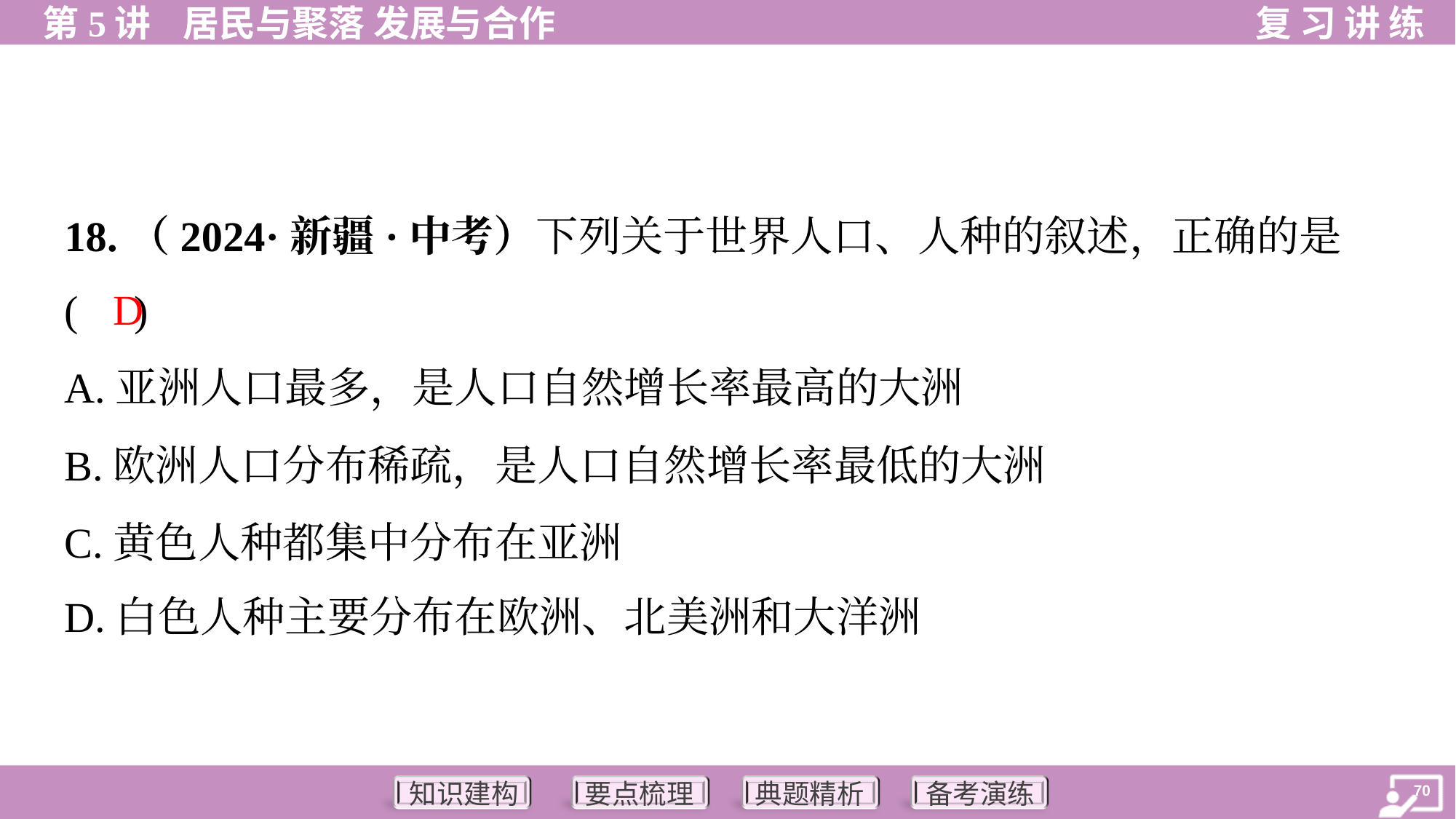

18.（2024·新疆·中考）下列关于世界人口、人种的叙述，正确的是
(     )
D
A.亚洲人口最多，是人口自然增长率最高的大洲
B.欧洲人口分布稀疏，是人口自然增长率最低的大洲
C.黄色人种都集中分布在亚洲
D.白色人种主要分布在欧洲、北美洲和大洋洲